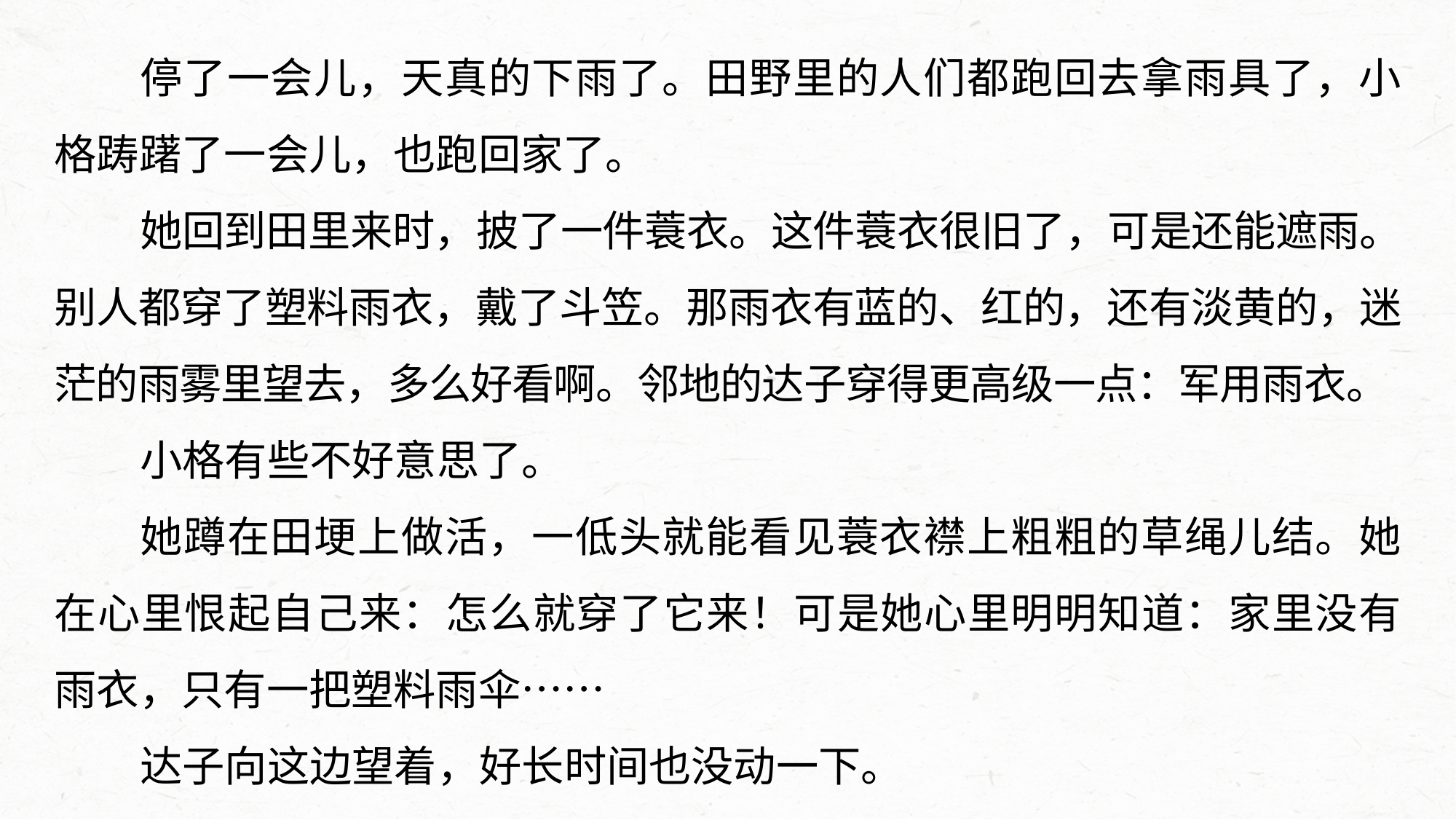

停了一会儿，天真的下雨了。田野里的人们都跑回去拿雨具了，小格踌躇了一会儿，也跑回家了。
她回到田里来时，披了一件蓑衣。这件蓑衣很旧了，可是还能遮雨。别人都穿了塑料雨衣，戴了斗笠。那雨衣有蓝的、红的，还有淡黄的，迷茫的雨雾里望去，多么好看啊。邻地的达子穿得更高级一点：军用雨衣。
小格有些不好意思了。
她蹲在田埂上做活，一低头就能看见蓑衣襟上粗粗的草绳儿结。她在心里恨起自己来：怎么就穿了它来！可是她心里明明知道：家里没有雨衣，只有一把塑料雨伞……
达子向这边望着，好长时间也没动一下。